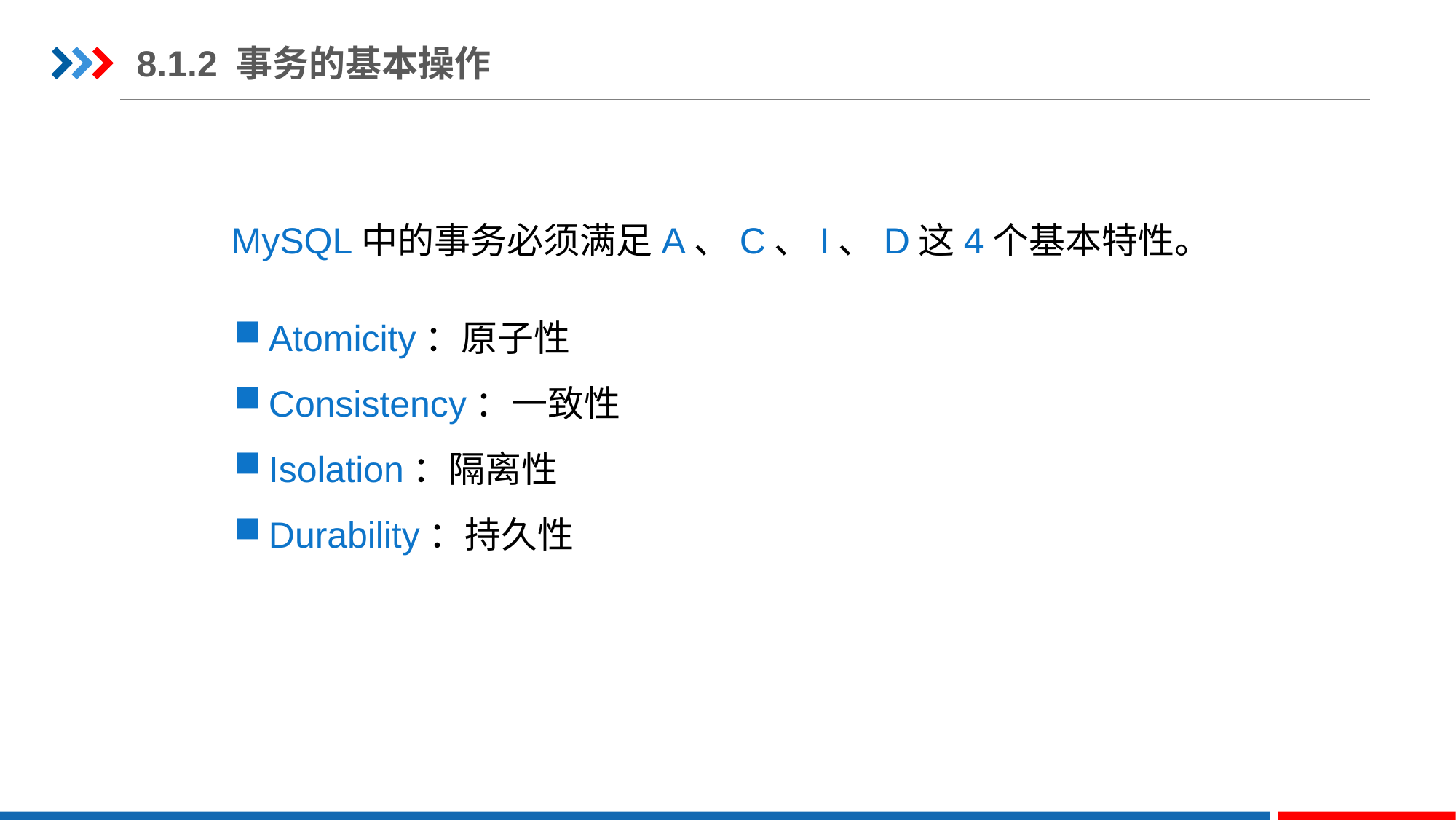

8.1.2 事务的基本操作
MySQL中的事务必须满足A、C、I、D这4个基本特性。
Atomicity：原子性
Consistency：一致性
Isolation：隔离性
Durability：持久性